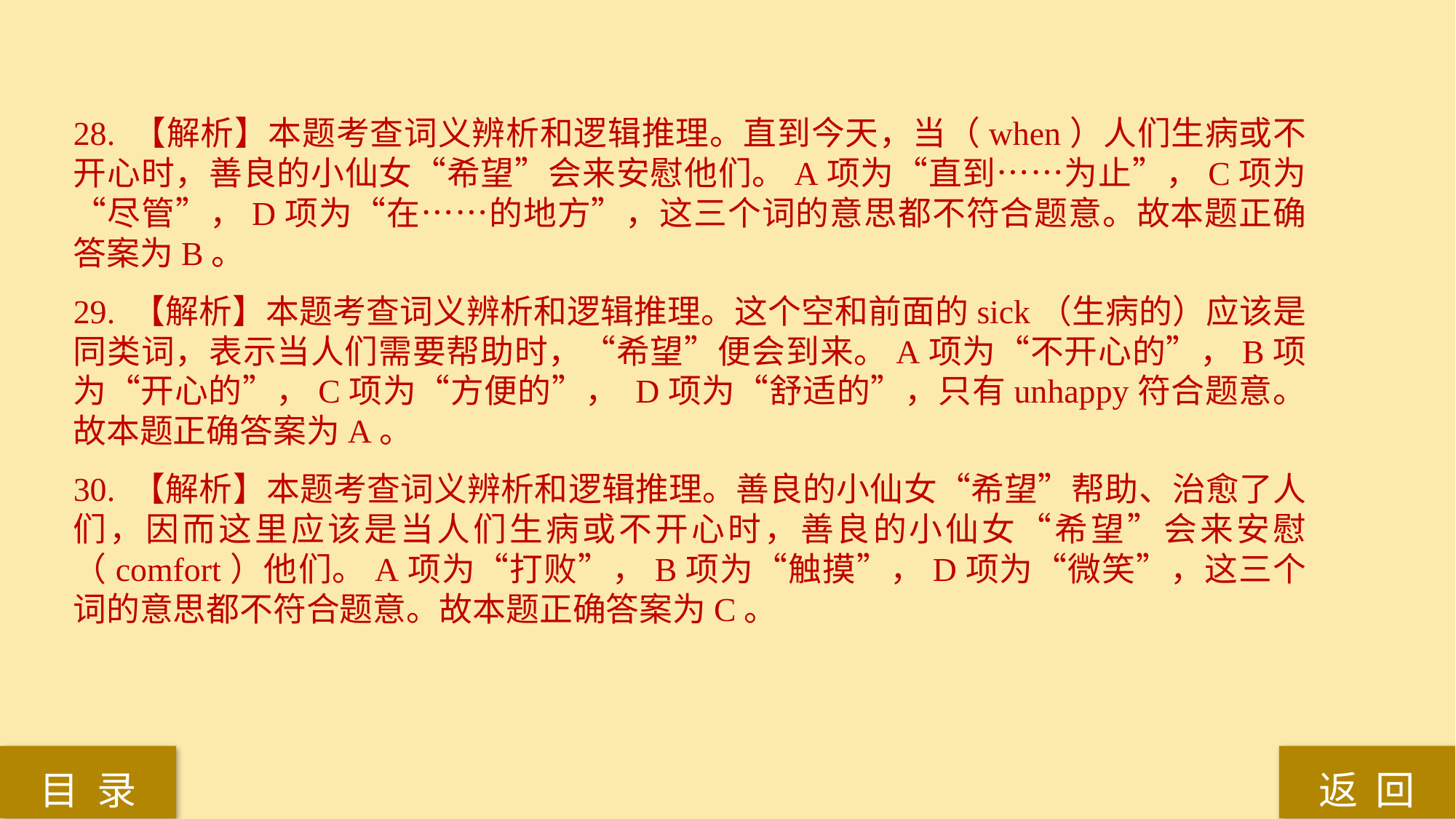

28. 【解析】本题考查词义辨析和逻辑推理。直到今天，当（when）人们生病或不开心时，善良的小仙女“希望”会来安慰他们。A项为“直到……为止”，C项为“尽管”，D项为“在……的地方”，这三个词的意思都不符合题意。故本题正确答案为B。
29. 【解析】本题考查词义辨析和逻辑推理。这个空和前面的sick（生病的）应该是同类词，表示当人们需要帮助时，“希望”便会到来。A项为“不开心的”，B项为“开心的”，C项为“方便的”， D项为“舒适的”，只有unhappy符合题意。故本题正确答案为A。
30. 【解析】本题考查词义辨析和逻辑推理。善良的小仙女“希望”帮助、治愈了人们，因而这里应该是当人们生病或不开心时，善良的小仙女“希望”会来安慰（comfort）他们。A项为“打败”，B项为“触摸”，D项为“微笑”，这三个词的意思都不符合题意。故本题正确答案为C。
返  回